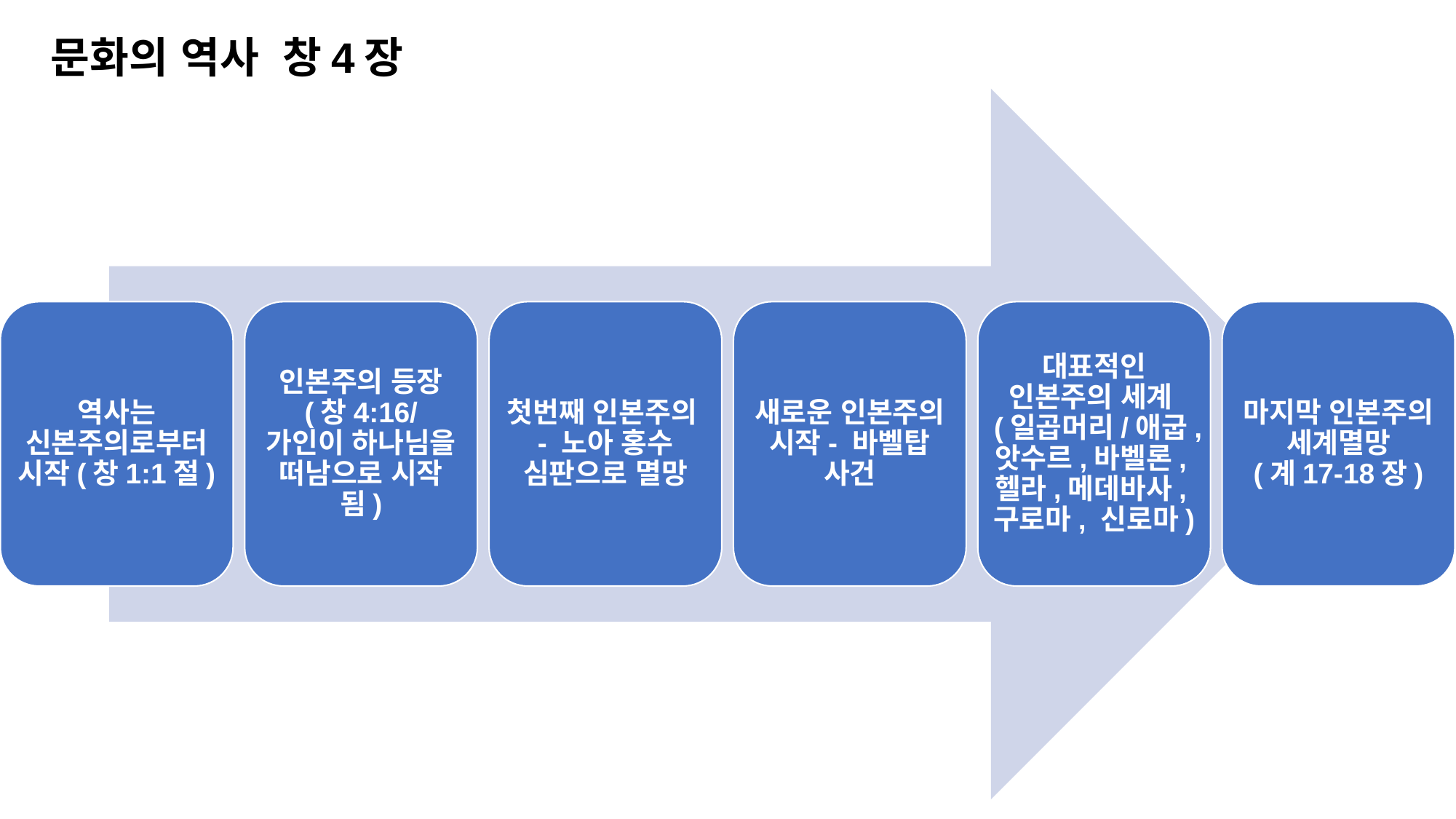

문화의 역사  창4장

역사는 신본주의로부터 시작(창1:1절)
인본주의 등장
(창4:16/ 가인이 하나님을 떠남으로 시작됨)
첫번째 인본주의- 노아 홍수 심판으로 멸망
새로운 인본주의 시작- 바벨탑 사건
대표적인 인본주의 세계(일곱머리/애굽,앗수르,바벨론,헬라,메데바사,구로마, 신로마)
마지막 인본주의 세계멸망
(계17-18장)